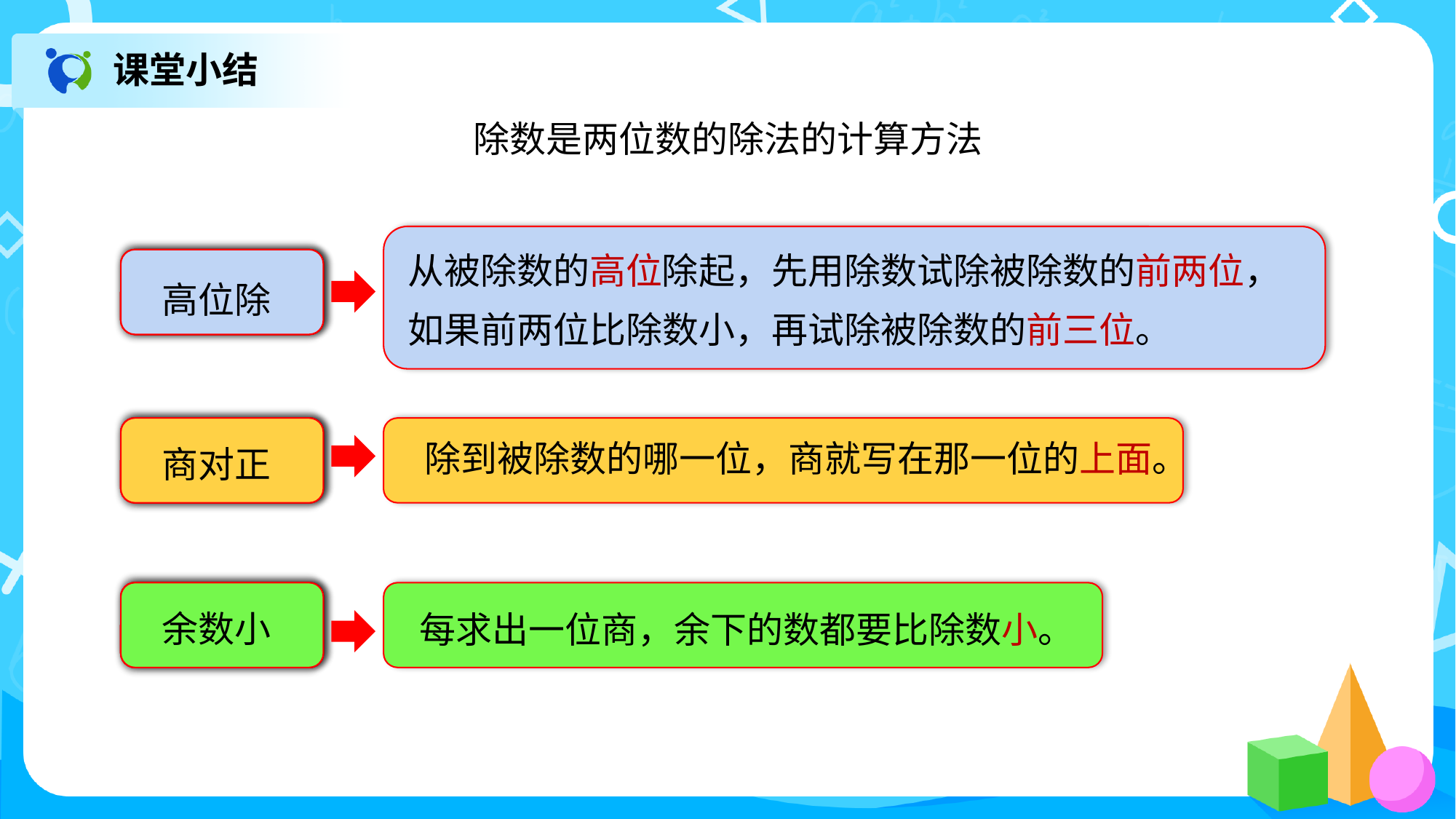

课堂小结
除数是两位数的除法的计算方法

从被除数的高位除起，先用除数试除被除数的前两位，
如果前两位比除数小，再试除被除数的前三位。

高位除

商对正

 除到被除数的哪一位，商就写在那一位的上面。

余数小

每求出一位商，余下的数都要比除数小。